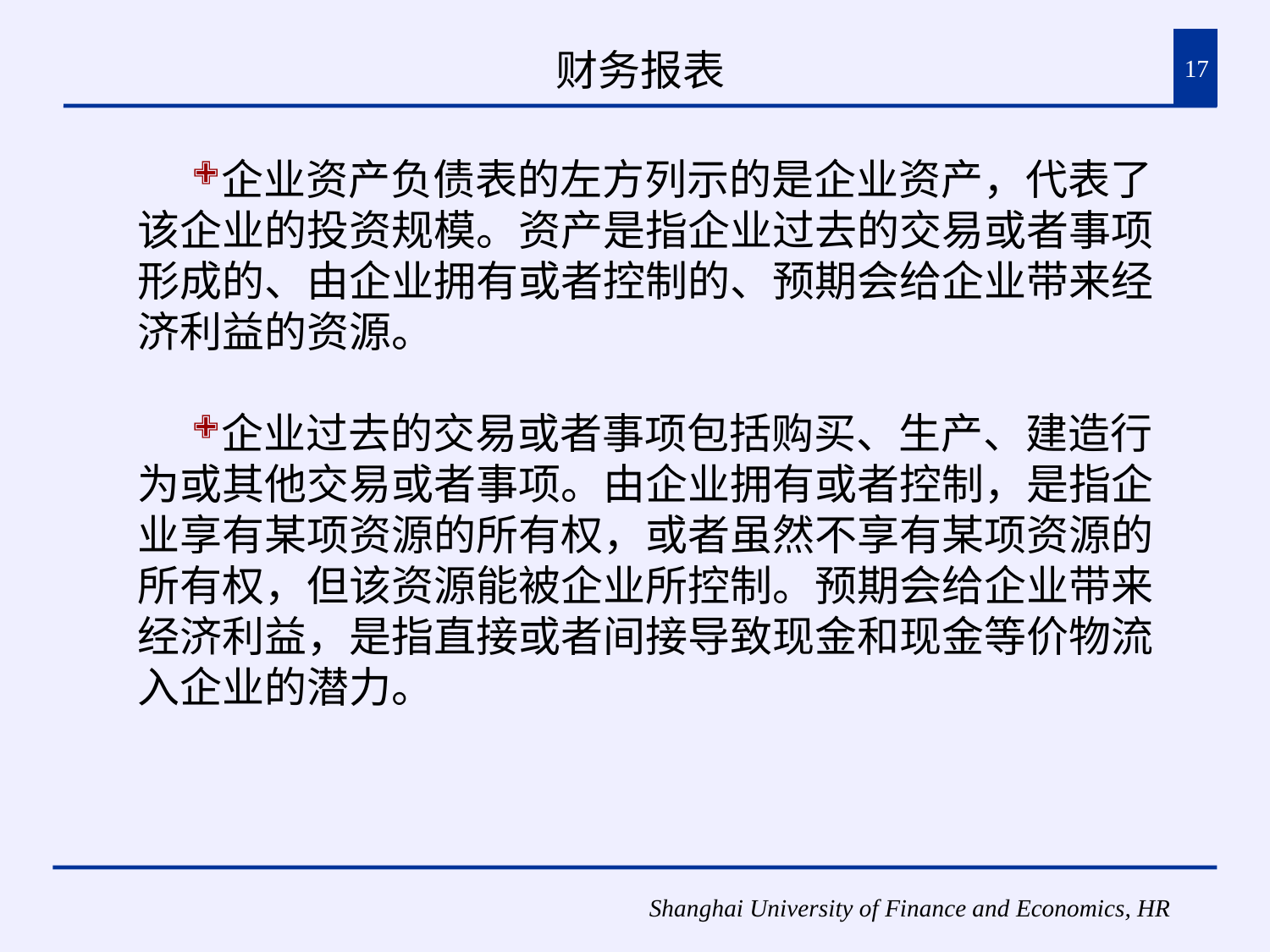

# 财务报表
17
企业资产负债表的左方列示的是企业资产，代表了该企业的投资规模。资产是指企业过去的交易或者事项形成的、由企业拥有或者控制的、预期会给企业带来经济利益的资源。

企业过去的交易或者事项包括购买、生产、建造行为或其他交易或者事项。由企业拥有或者控制，是指企业享有某项资源的所有权，或者虽然不享有某项资源的所有权，但该资源能被企业所控制。预期会给企业带来经济利益，是指直接或者间接导致现金和现金等价物流入企业的潜力。